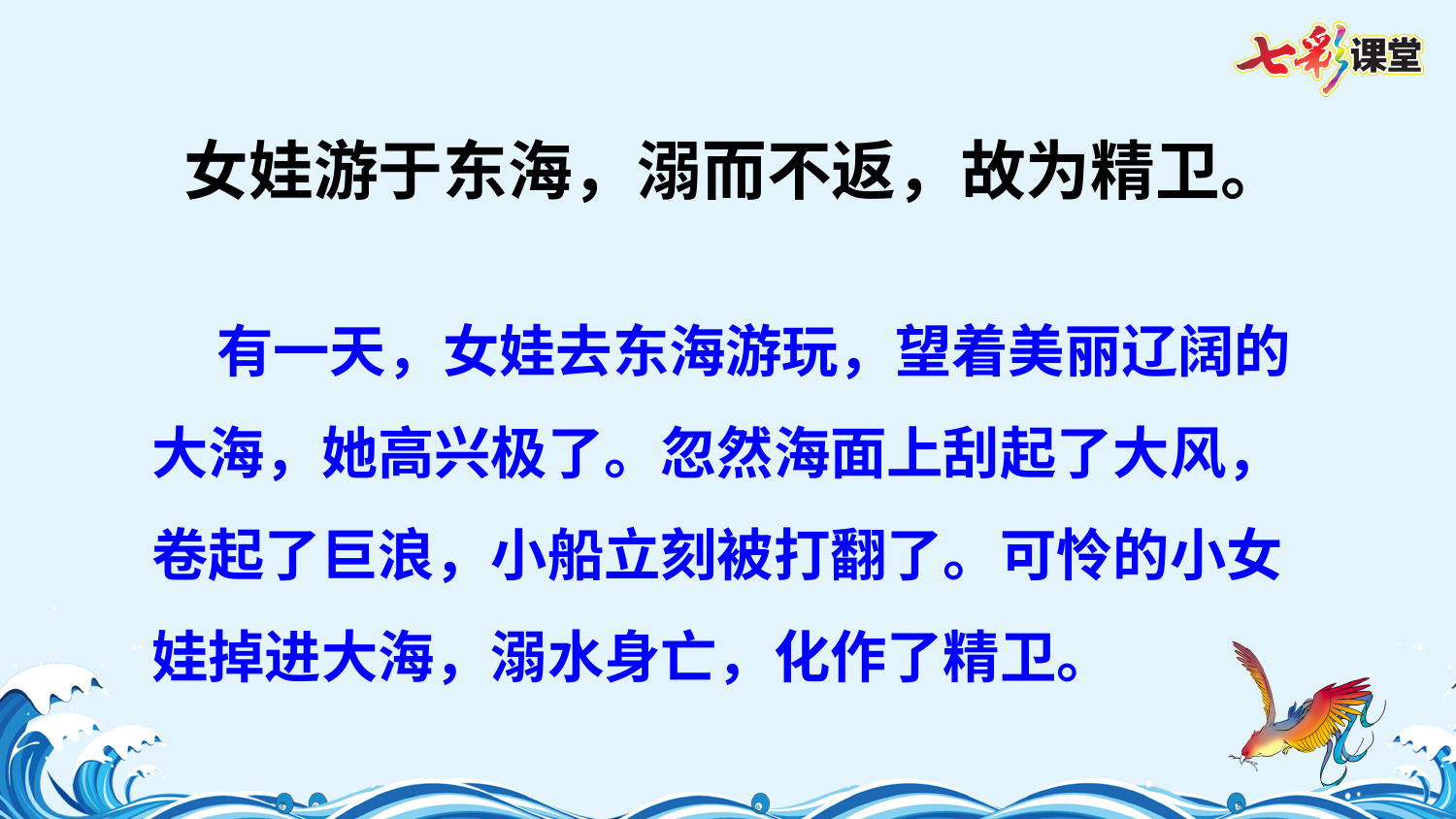

女娃游于东海，溺而不返，故为精卫。
    有一天，女娃去东海游玩，望着美丽辽阔的大海，她高兴极了。忽然海面上刮起了大风，卷起了巨浪，小船立刻被打翻了。可怜的小女娃掉进大海，溺水身亡，化作了精卫。